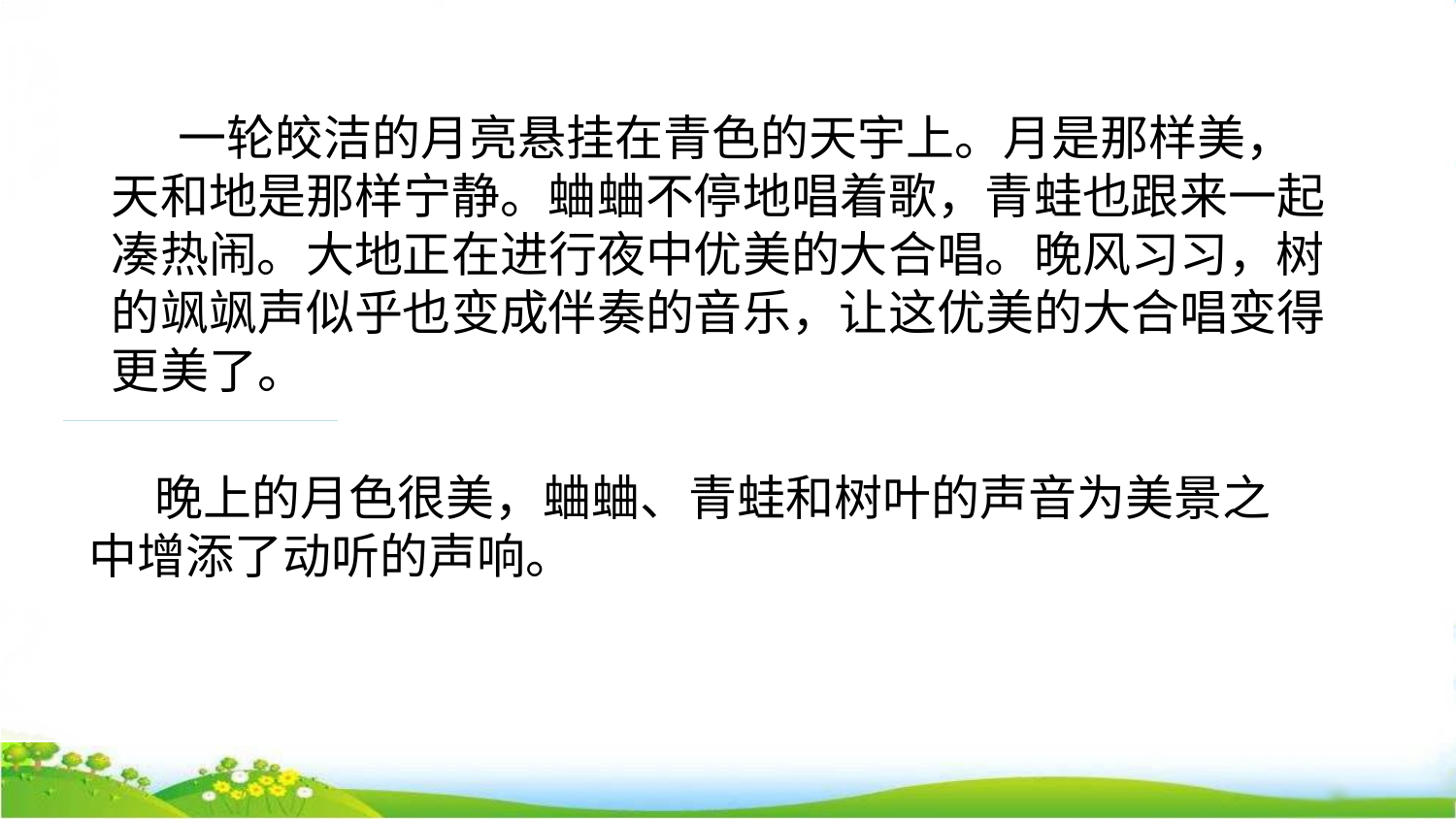

一轮皎洁的月亮悬挂在青色的天宇上。月是那样美，天和地是那样宁静。蛐蛐不停地唱着歌，青蛙也跟来一起凑热闹。大地正在进行夜中优美的大合唱。晚风习习，树的飒飒声似乎也变成伴奏的音乐，让这优美的大合唱变得更美了。
     晚上的月色很美，蛐蛐、青蛙和树叶的声音为美景之中增添了动听的声响。